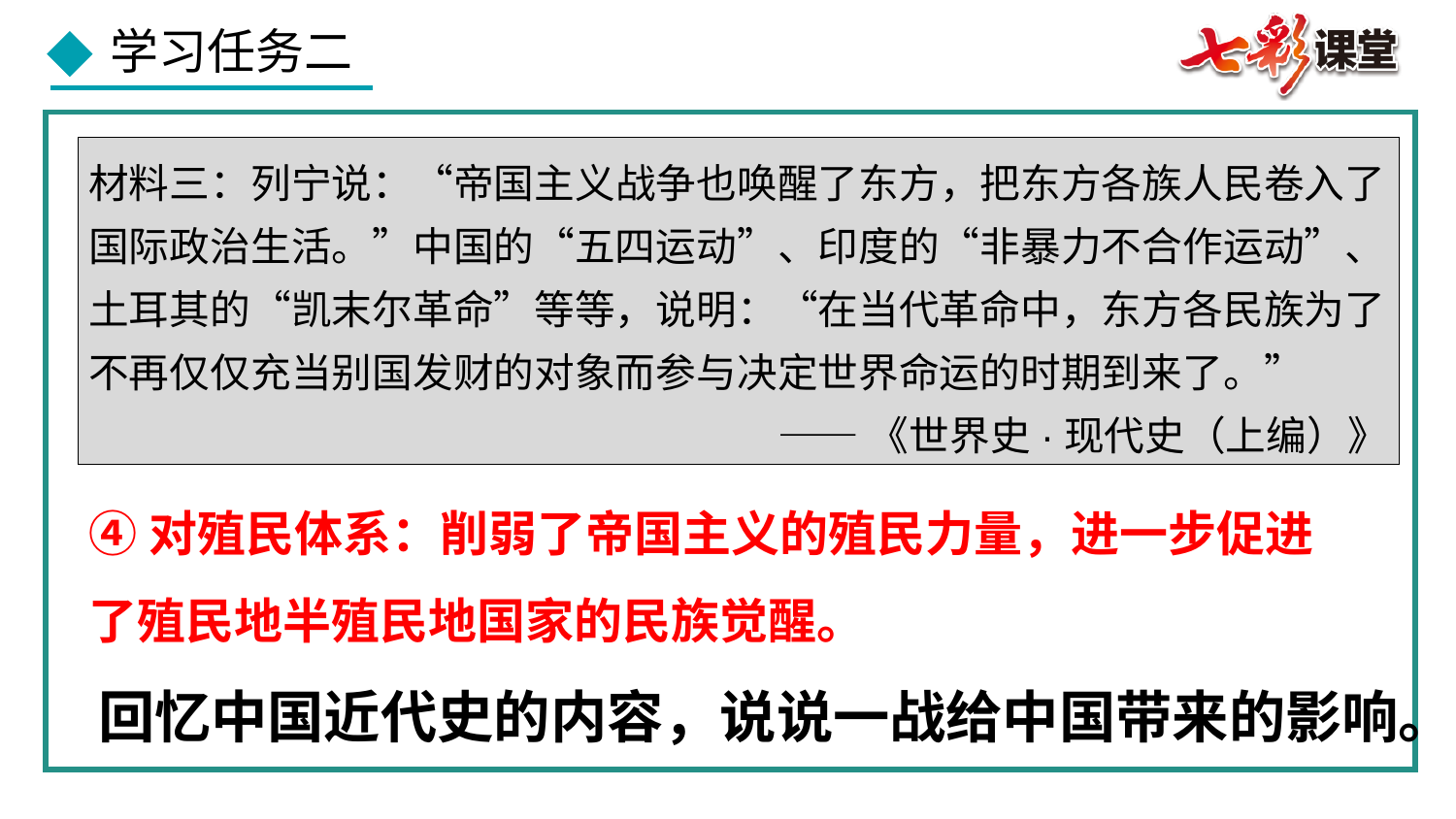

材料三：列宁说：“帝国主义战争也唤醒了东方，把东方各族人民卷入了国际政治生活。”中国的“五四运动”、印度的“非暴力不合作运动”、土耳其的“凯末尔革命”等等，说明：“在当代革命中，东方各民族为了不再仅仅充当别国发财的对象而参与决定世界命运的时期到来了。”
                             ——《世界史·现代史（上编）》
④对殖民体系：削弱了帝国主义的殖民力量，进一步促进了殖民地半殖民地国家的民族觉醒。
回忆中国近代史的内容，说说一战给中国带来的影响。